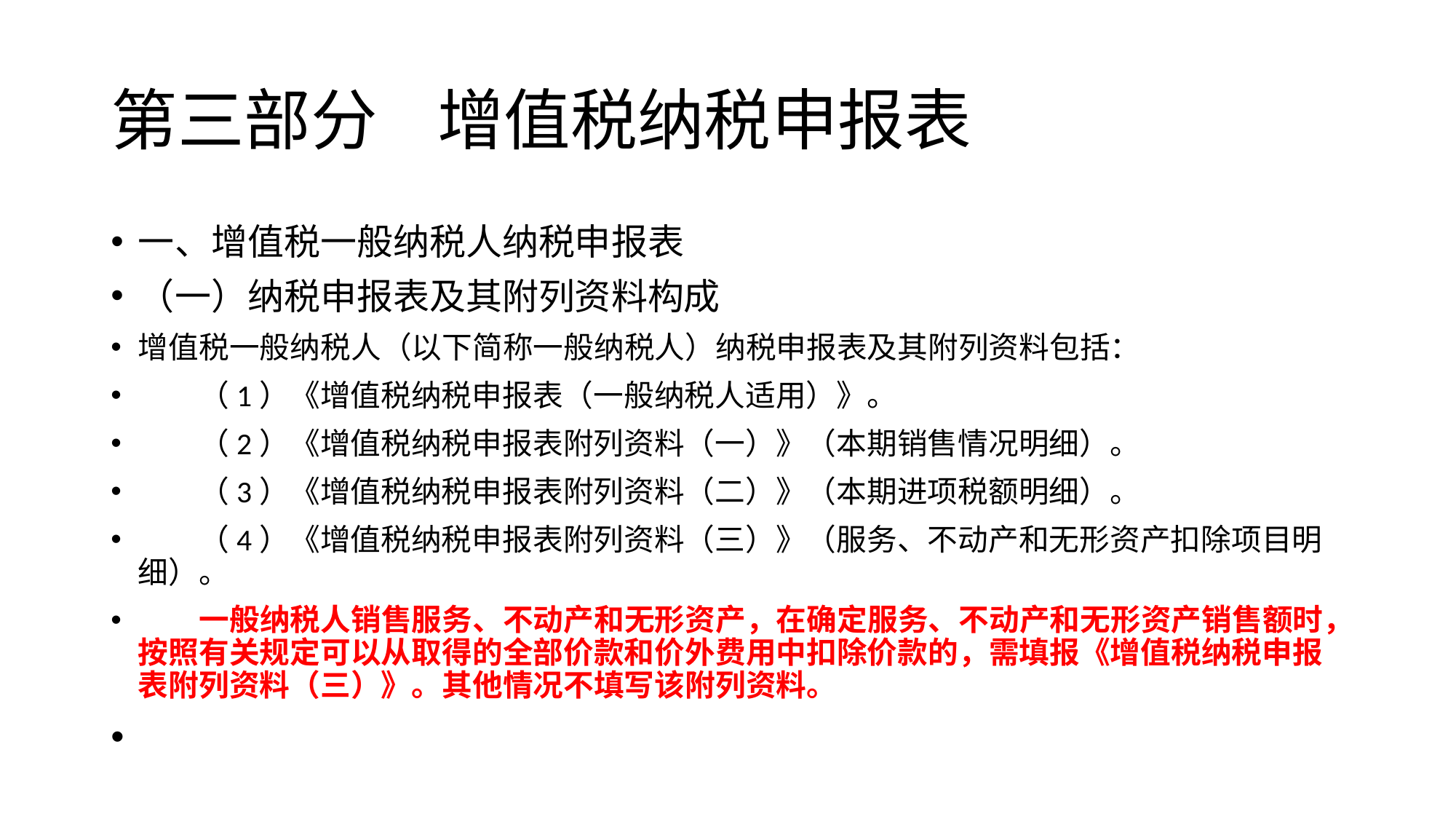

# 第三部分    增值税纳税申报表
一、增值税一般纳税人纳税申报表
（一）纳税申报表及其附列资料构成
增值税一般纳税人（以下简称一般纳税人）纳税申报表及其附列资料包括：
　　（1）《增值税纳税申报表（一般纳税人适用）》。
　　（2）《增值税纳税申报表附列资料（一）》（本期销售情况明细）。
　　（3）《增值税纳税申报表附列资料（二）》（本期进项税额明细）。
　　（4）《增值税纳税申报表附列资料（三）》（服务、不动产和无形资产扣除项目明细）。
　　一般纳税人销售服务、不动产和无形资产，在确定服务、不动产和无形资产销售额时，按照有关规定可以从取得的全部价款和价外费用中扣除价款的，需填报《增值税纳税申报表附列资料（三）》。其他情况不填写该附列资料。